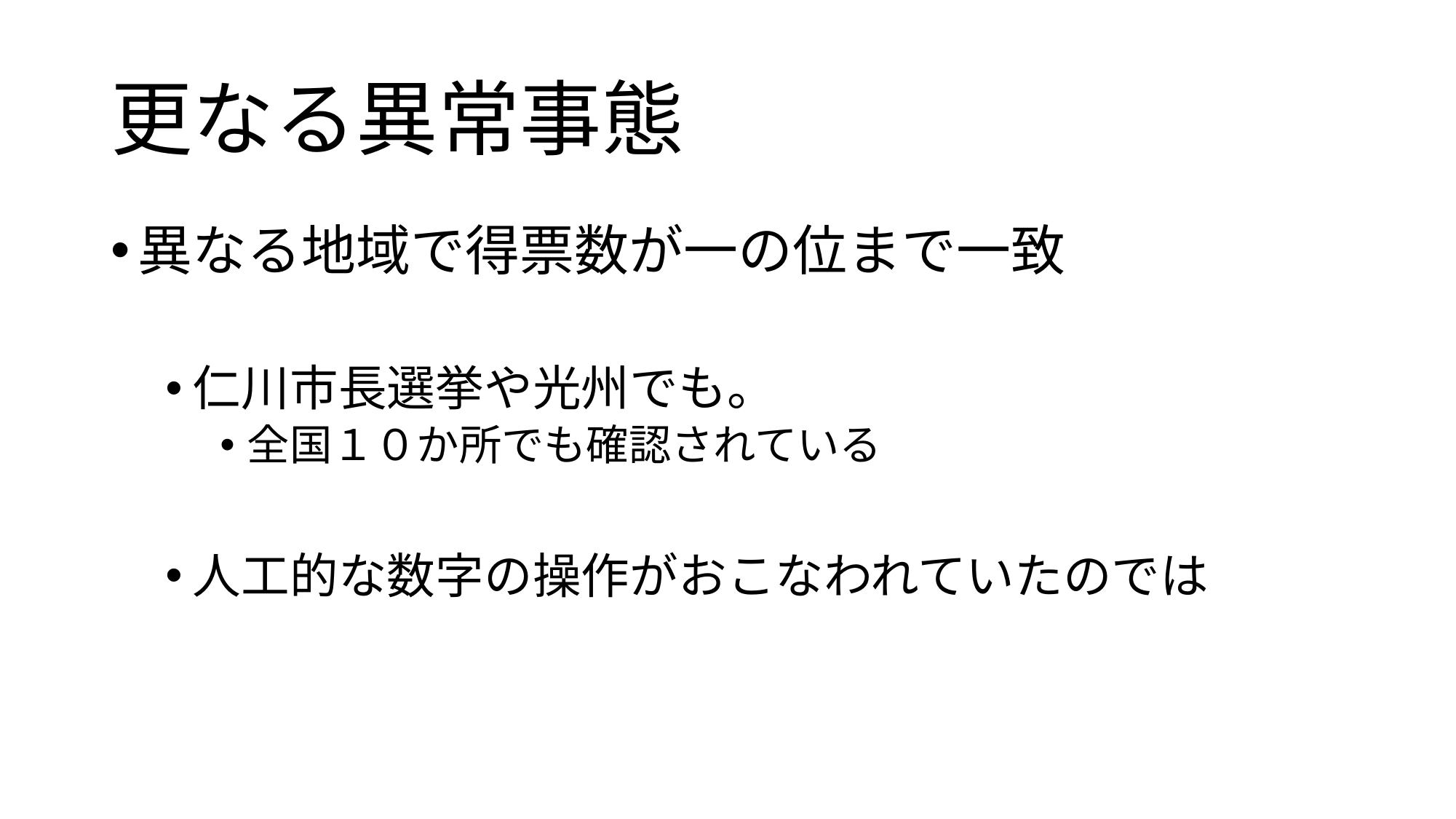

# 更なる異常事態
異なる地域で得票数が一の位まで一致

仁川市長選挙や光州でも。
全国１０か所でも確認されている

人工的な数字の操作がおこなわれていたのでは